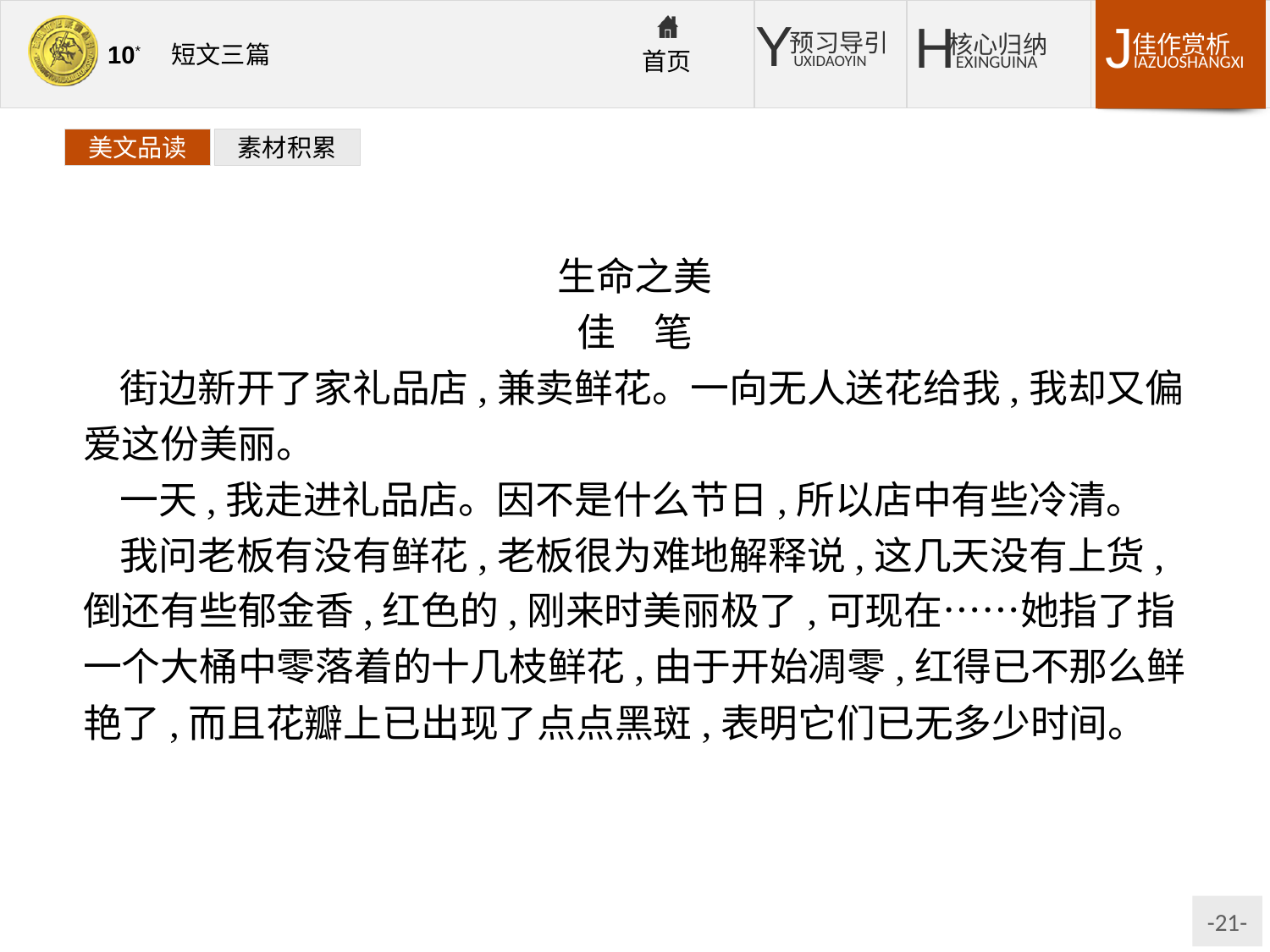

美文品读
素材积累
生命之美
佳　笔
街边新开了家礼品店,兼卖鲜花。一向无人送花给我,我却又偏爱这份美丽。
一天,我走进礼品店。因不是什么节日,所以店中有些冷清。
我问老板有没有鲜花,老板很为难地解释说,这几天没有上货,倒还有些郁金香,红色的,刚来时美丽极了,可现在……她指了指一个大桶中零落着的十几枝鲜花,由于开始凋零,红得已不那么鲜艳了,而且花瓣上已出现了点点黑斑,表明它们已无多少时间。